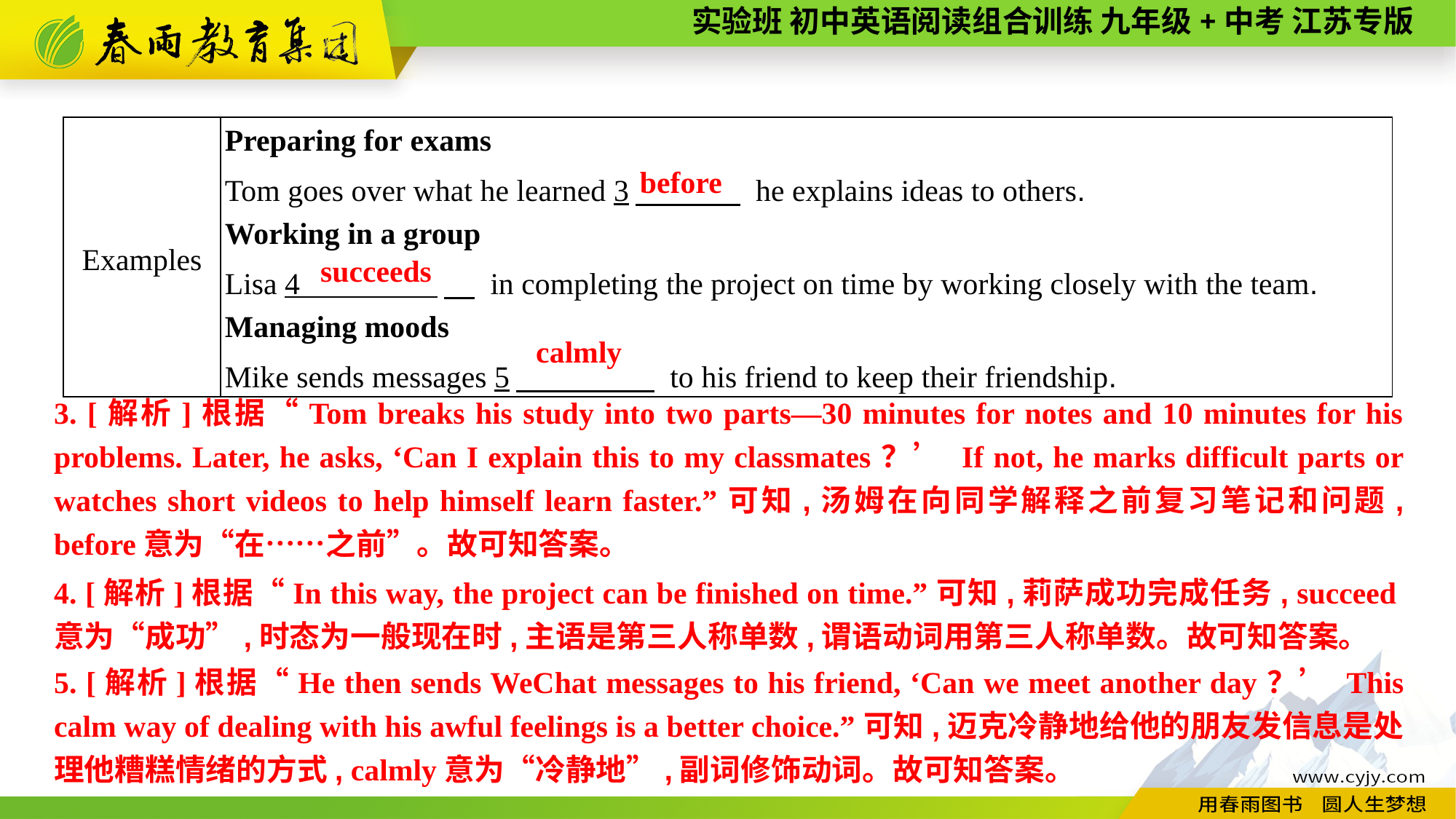

| Examples | Preparing for exams Tom goes over what he learned 3　 he explains ideas to others. Working in a group Lisa 4 　 in completing the project on time by working closely with the team. Managing moods Mike sends messages 5　 to his friend to keep their friendship. |
| --- | --- |
before
succeeds
calmly
3. [解析]根据“Tom breaks his study into two parts—30 minutes for notes and 10 minutes for his problems. Later, he asks, ‘Can I explain this to my classmates？’ If not, he marks difficult parts or watches short videos to help himself learn faster.”可知,汤姆在向同学解释之前复习笔记和问题, before意为“在……之前”。故可知答案。
4. [解析]根据“In this way, the project can be finished on time.”可知,莉萨成功完成任务, succeed意为“成功”,时态为一般现在时,主语是第三人称单数,谓语动词用第三人称单数。故可知答案。
5. [解析]根据“He then sends WeChat messages to his friend, ‘Can we meet another day？’ This calm way of dealing with his awful feelings is a better choice.”可知,迈克冷静地给他的朋友发信息是处理他糟糕情绪的方式, calmly意为“冷静地”,副词修饰动词。故可知答案。